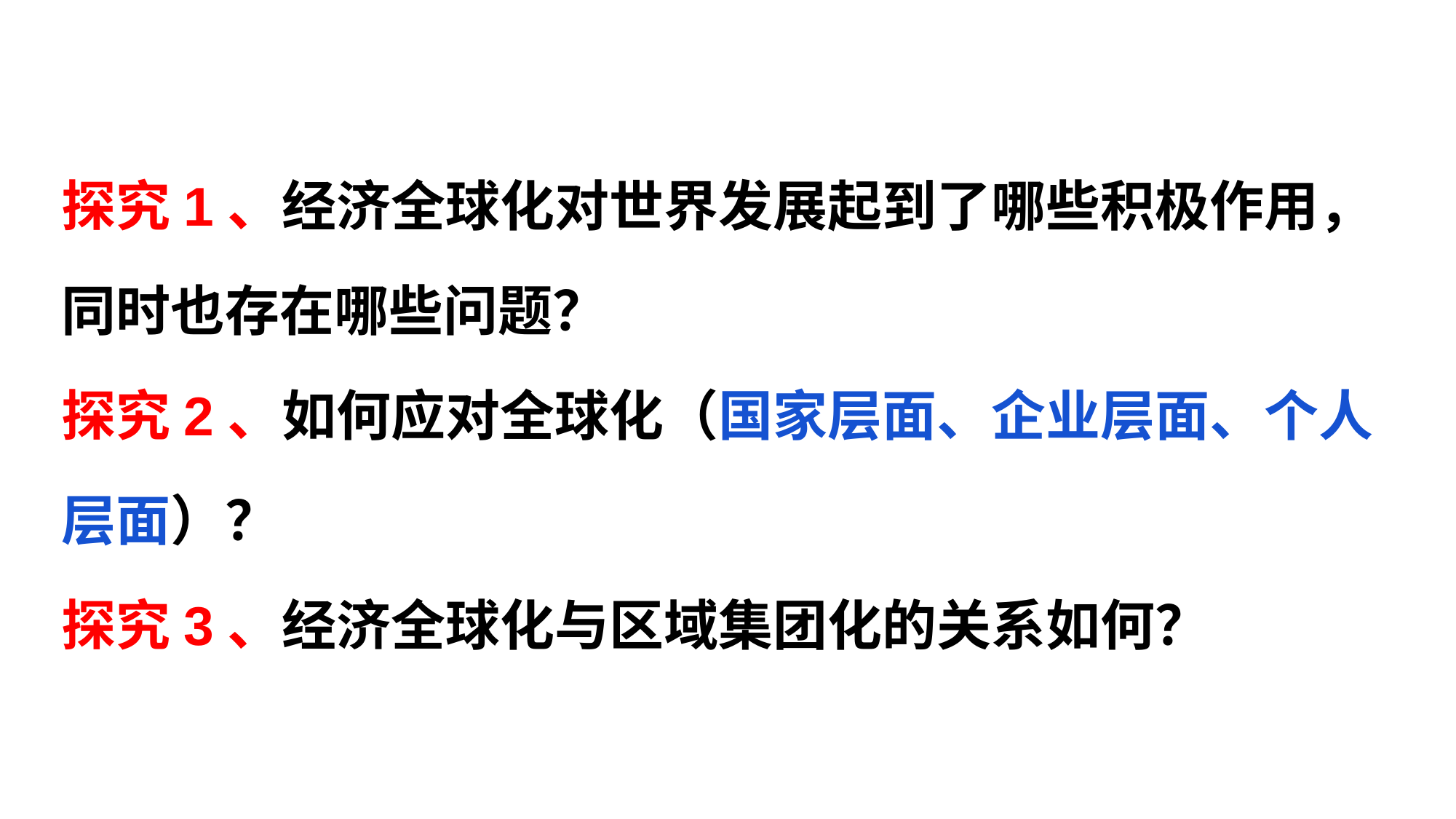

探究1、经济全球化对世界发展起到了哪些积极作用，同时也存在哪些问题？
探究2、如何应对全球化（国家层面、企业层面、个人层面）？
探究3、经济全球化与区域集团化的关系如何？